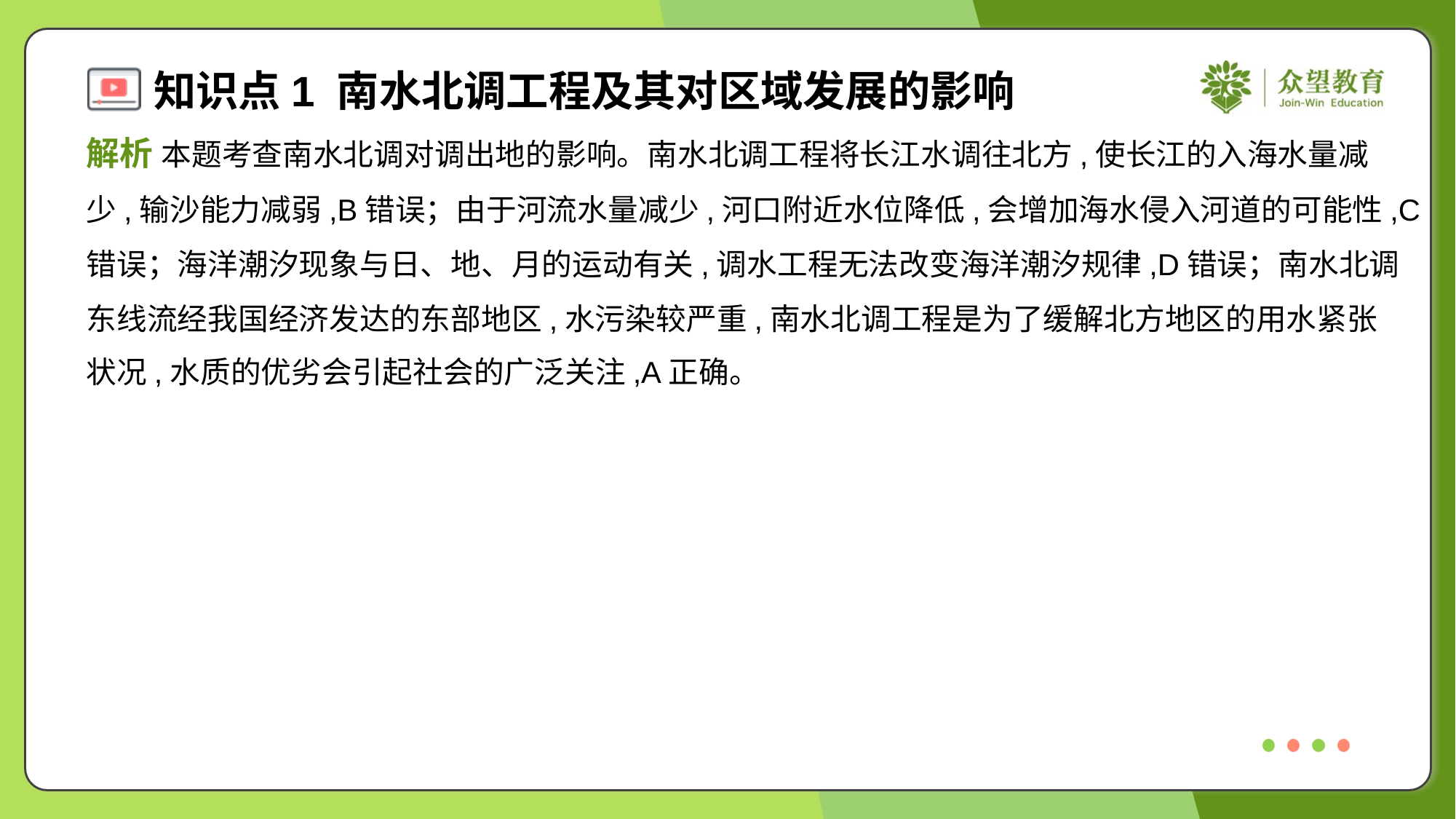

解析 本题考查南水北调对调出地的影响。南水北调工程将长江水调往北方,使长江的入海水量减
少,输沙能力减弱,B错误；由于河流水量减少,河口附近水位降低,会增加海水侵入河道的可能性,C
错误；海洋潮汐现象与日、地、月的运动有关,调水工程无法改变海洋潮汐规律,D错误；南水北调
东线流经我国经济发达的东部地区,水污染较严重,南水北调工程是为了缓解北方地区的用水紧张
状况,水质的优劣会引起社会的广泛关注,A正确。